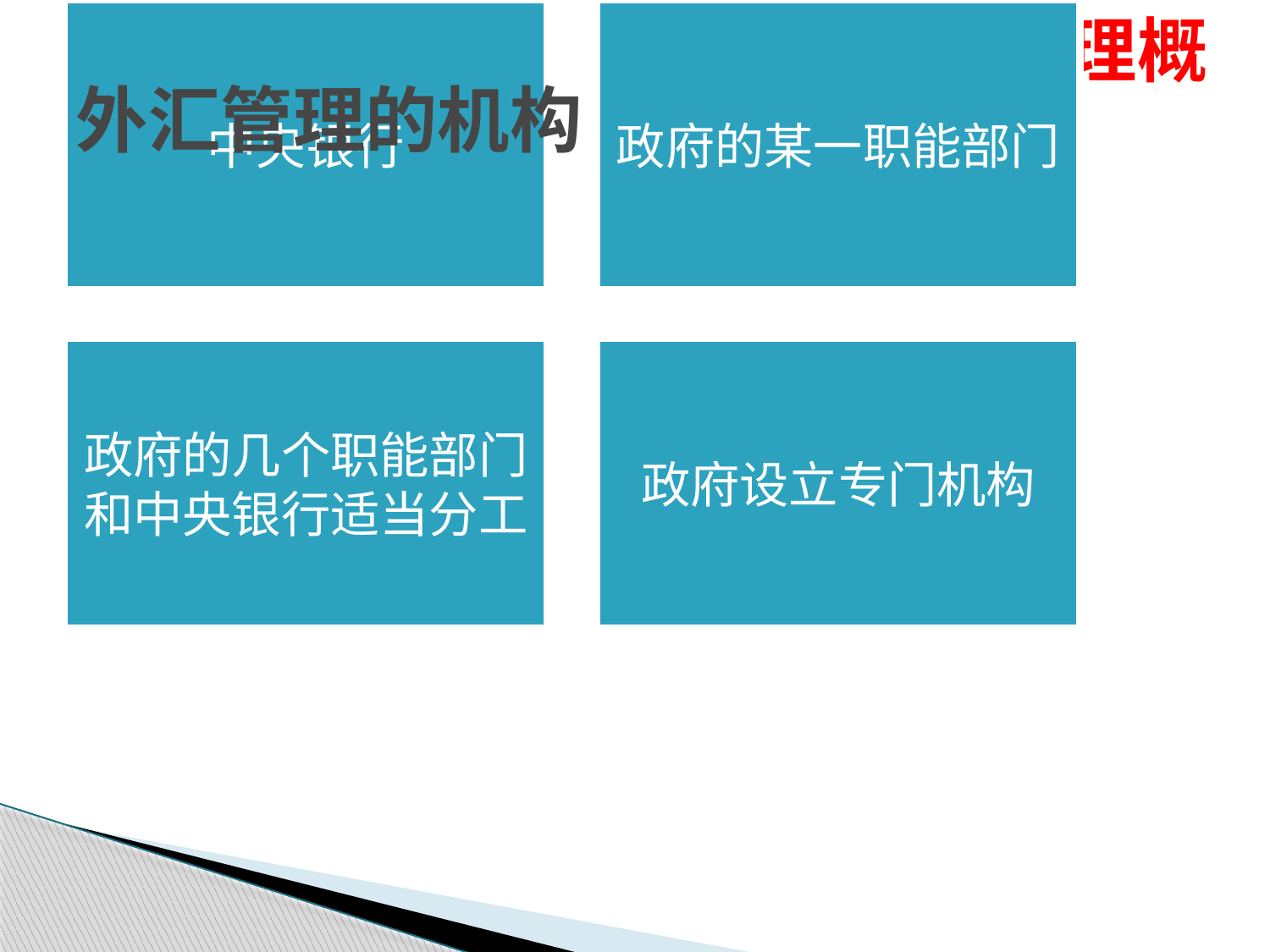

# 外汇管理的机构
中央银行
政府的某一职能部门
政府的几个职能部门和中央银行适当分工
政府设立专门机构